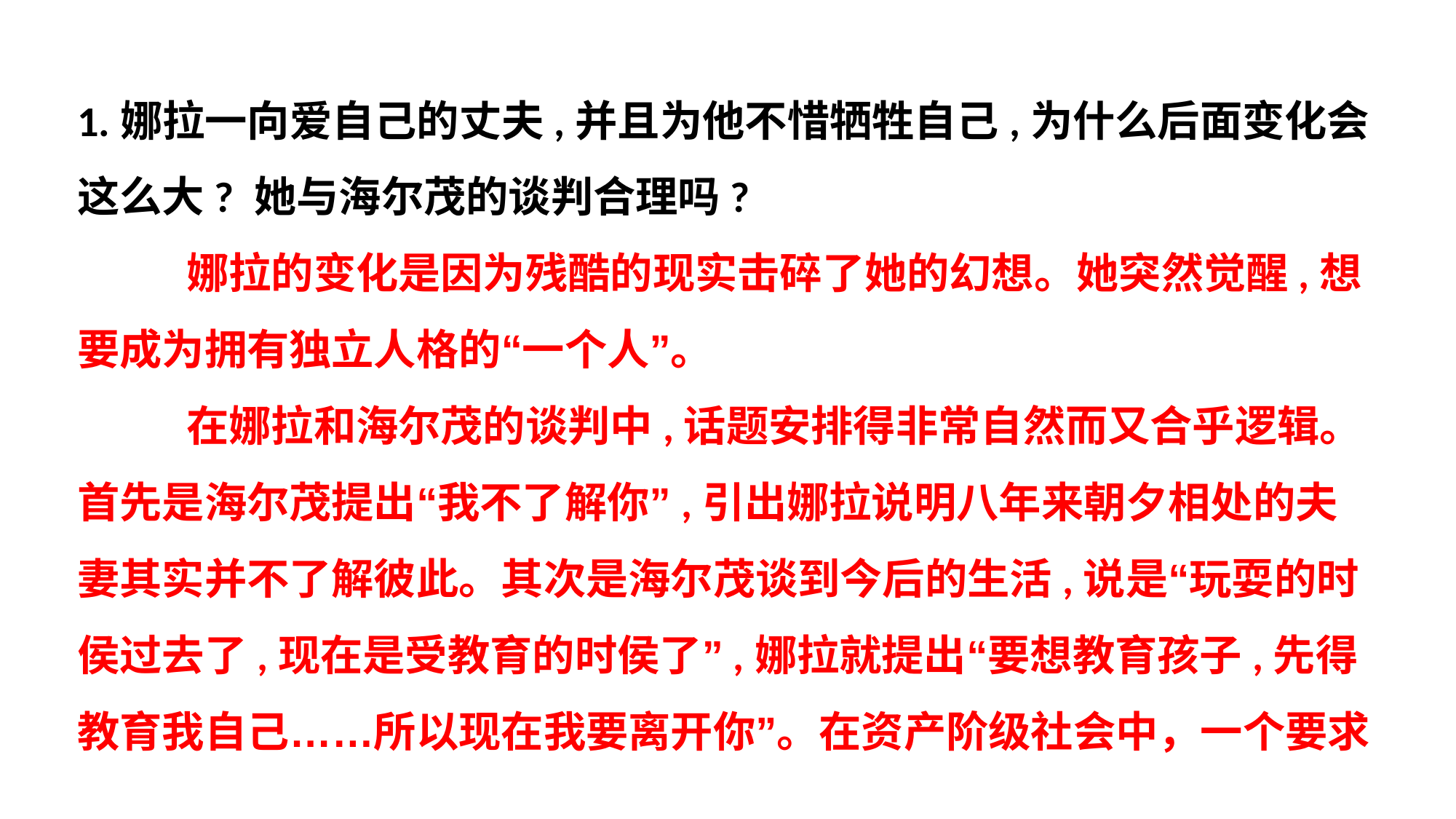

1.娜拉一向爱自己的丈夫,并且为他不惜牺牲自己,为什么后面变化会这么大? 她与海尔茂的谈判合理吗?
	娜拉的变化是因为残酷的现实击碎了她的幻想。她突然觉醒,想要成为拥有独立人格的“一个人”。
	在娜拉和海尔茂的谈判中,话题安排得非常自然而又合乎逻辑。首先是海尔茂提出“我不了解你”,引出娜拉说明八年来朝夕相处的夫妻其实并不了解彼此。其次是海尔茂谈到今后的生活,说是“玩耍的时侯过去了,现在是受教育的时侯了”,娜拉就提出“要想教育孩子,先得教育我自己……所以现在我要离开你”。在资产阶级社会中，一个要求